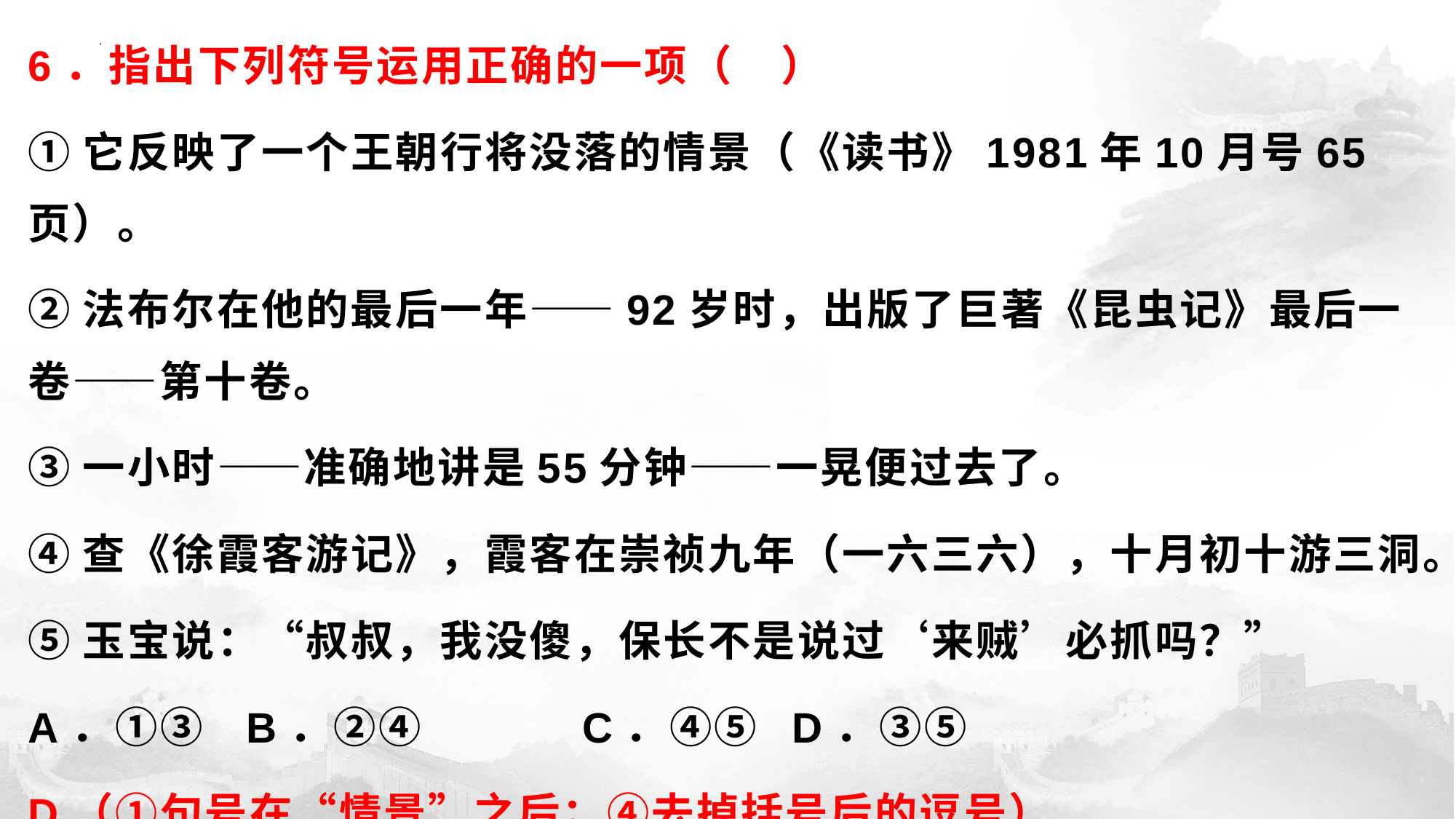

6．指出下列符号运用正确的一项（    ）
①它反映了一个王朝行将没落的情景（《读书》1981年10月号65页）。
②法布尔在他的最后一年——92岁时，出版了巨著《昆虫记》最后一卷——第十卷。
③一小时——准确地讲是55分钟——一晃便过去了。
④查《徐霞客游记》，霞客在崇祯九年（一六三六），十月初十游三洞。
⑤玉宝说：“叔叔，我没傻，保长不是说过‘来贼’必抓吗？”
A．①③	B．②④	         C．④⑤	D．③⑤
D（①句号在“情景”之后；④去掉括号后的逗号）